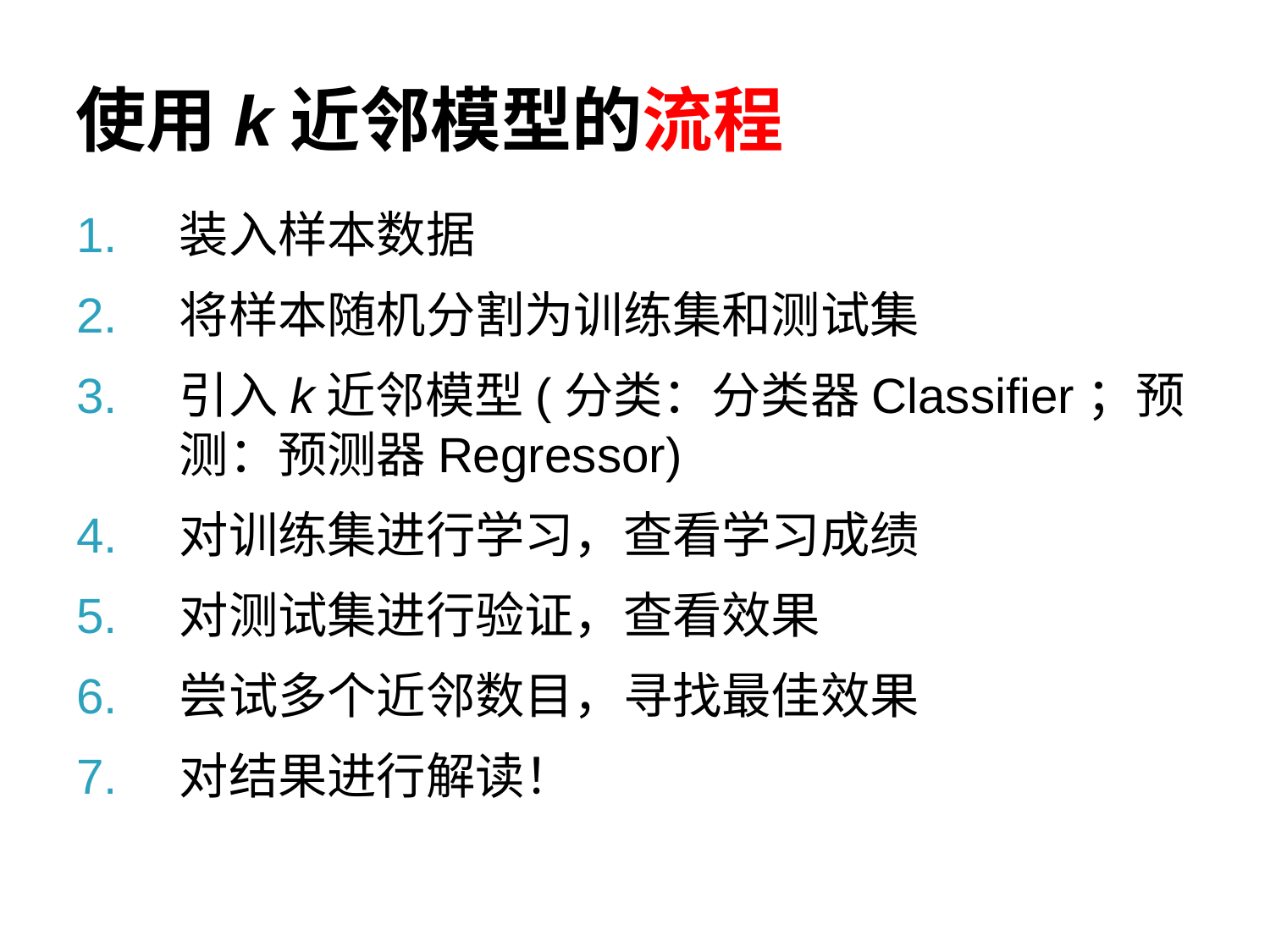

# 使用k近邻模型的流程
装入样本数据
将样本随机分割为训练集和测试集
引入k近邻模型(分类：分类器Classifier；预测：预测器Regressor)
对训练集进行学习，查看学习成绩
对测试集进行验证，查看效果
尝试多个近邻数目，寻找最佳效果
对结果进行解读！